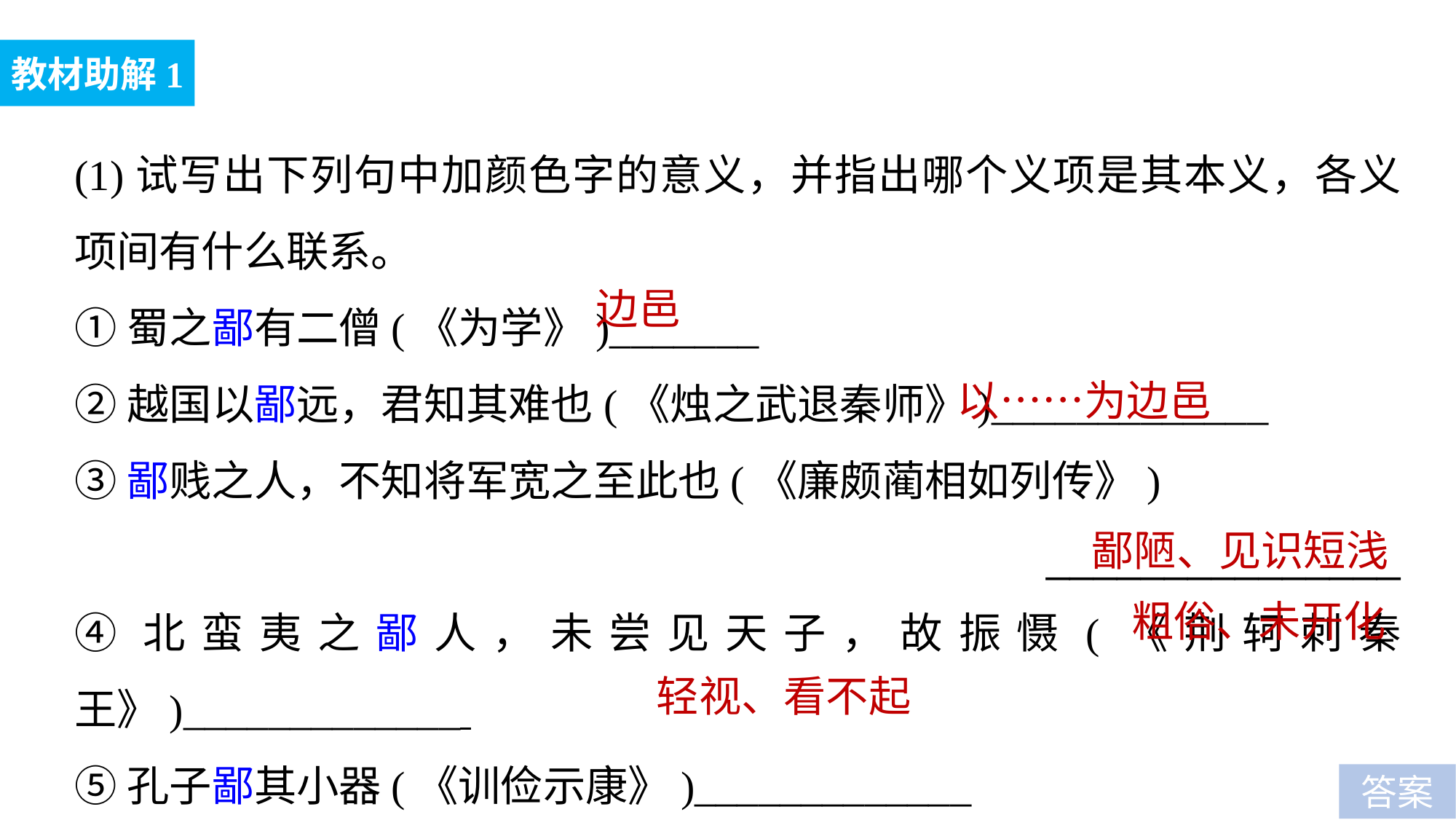

教材助解1
(1)试写出下列句中加颜色字的意义，并指出哪个义项是其本义，各义项间有什么联系。
①蜀之鄙有二僧(《为学》)_______
②越国以鄙远，君知其难也(《烛之武退秦师》)_____________
③鄙贱之人，不知将军宽之至此也(《廉颇蔺相如列传》)
_______________
④北蛮夷之鄙人，未尝见天子，故振慑(《荆轲刺秦王》)_____________
⑤孔子鄙其小器(《训俭示康》)_____________
边邑
以……为边邑
鄙陋、见识短浅
粗俗、未开化
轻视、看不起
答案